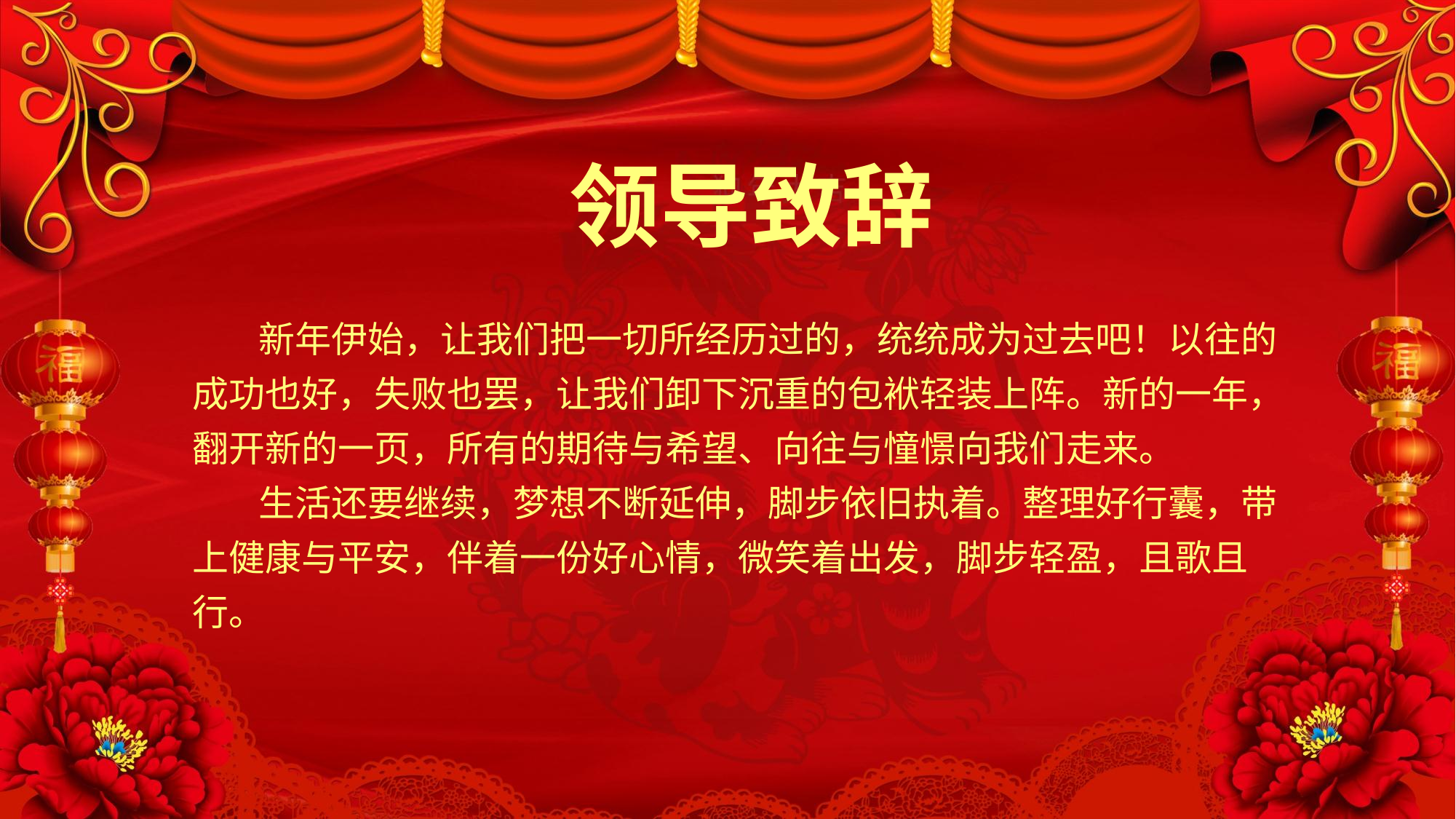

领导致辞
       新年伊始，让我们把一切所经历过的，统统成为过去吧！以往的成功也好，失败也罢，让我们卸下沉重的包袱轻装上阵。新的一年，翻开新的一页，所有的期待与希望、向往与憧憬向我们走来。
       生活还要继续，梦想不断延伸，脚步依旧执着。整理好行囊，带上健康与平安，伴着一份好心情，微笑着出发，脚步轻盈，且歌且行。